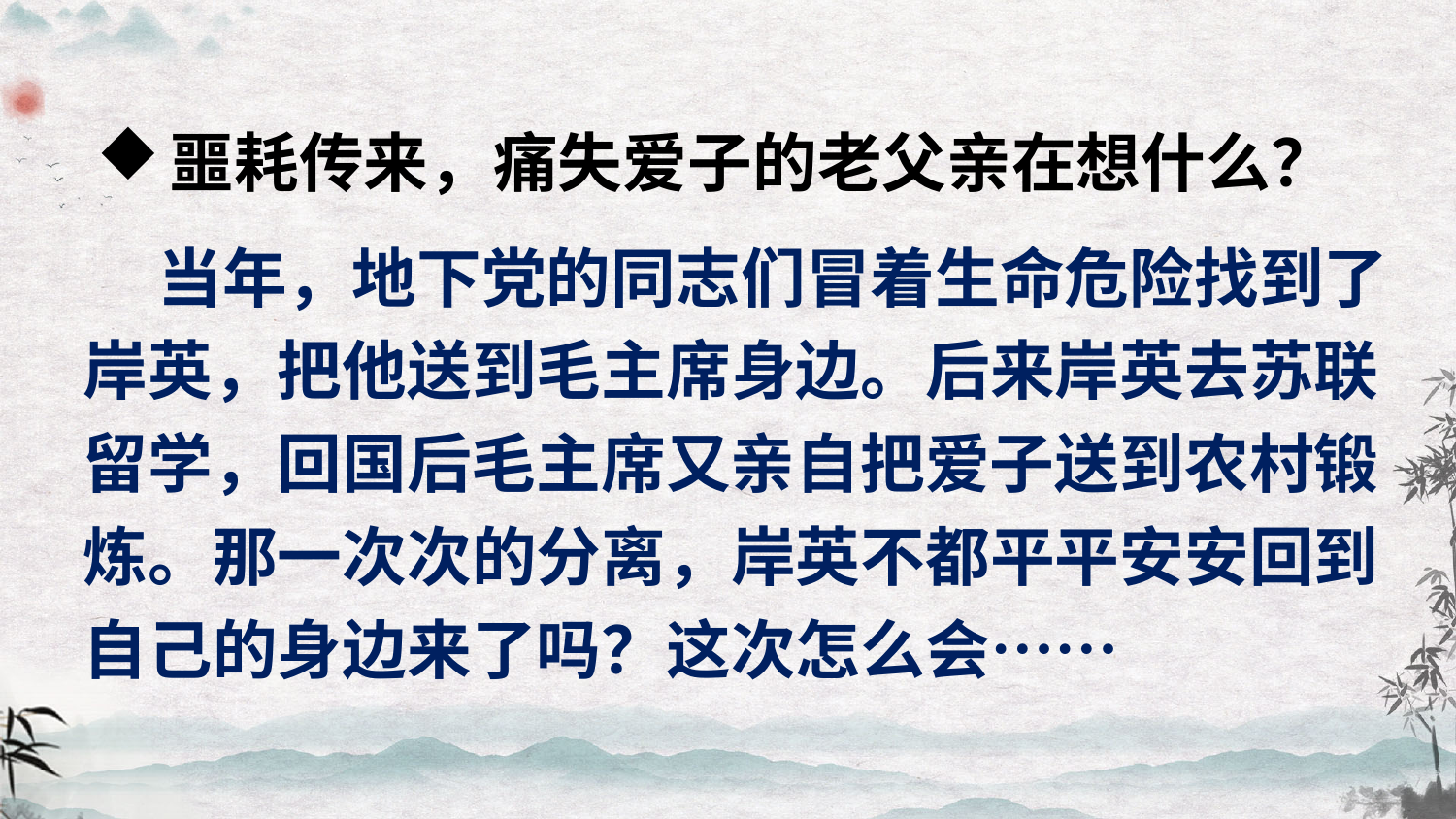

噩耗传来，痛失爱子的老父亲在想什么？
    当年，地下党的同志们冒着生命危险找到了岸英，把他送到毛主席身边。后来岸英去苏联留学，回国后毛主席又亲自把爱子送到农村锻炼。那一次次的分离，岸英不都平平安安回到自己的身边来了吗？这次怎么会……